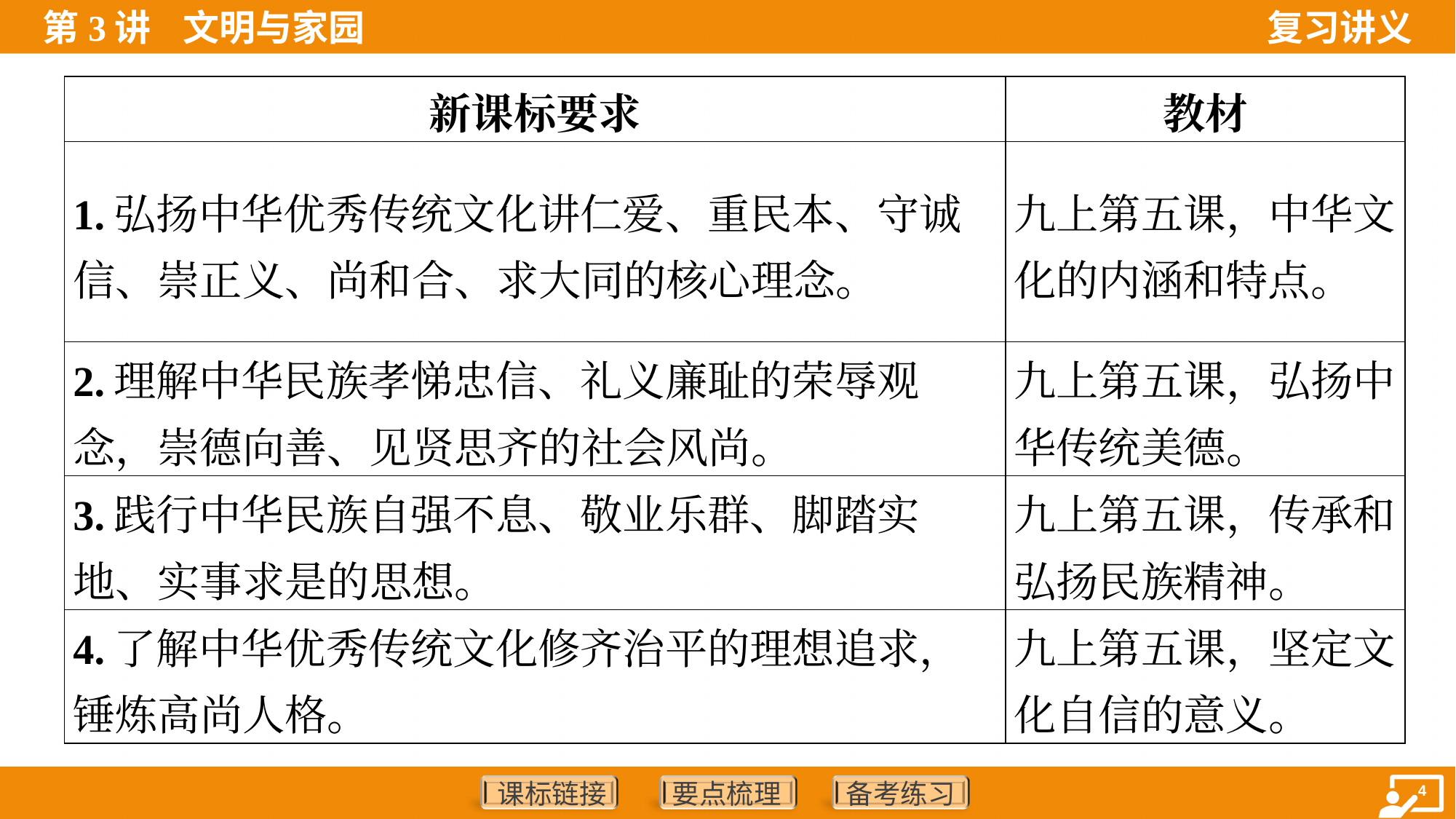

| 新课标要求 | 教材 |
| --- | --- |
| 1.弘扬中华优秀传统文化讲仁爱、重民本、守诚信、崇正义、尚和合、求大同的核心理念。 | 九上第五课，中华文化的内涵和特点。 |
| 2.理解中华民族孝悌忠信、礼义廉耻的荣辱观念，崇德向善、见贤思齐的社会风尚。 | 九上第五课，弘扬中华传统美德。 |
| 3.践行中华民族自强不息、敬业乐群、脚踏实地、实事求是的思想。 | 九上第五课，传承和弘扬民族精神。 |
| 4.了解中华优秀传统文化修齐治平的理想追求，锤炼高尚人格。 | 九上第五课，坚定文化自信的意义。 |